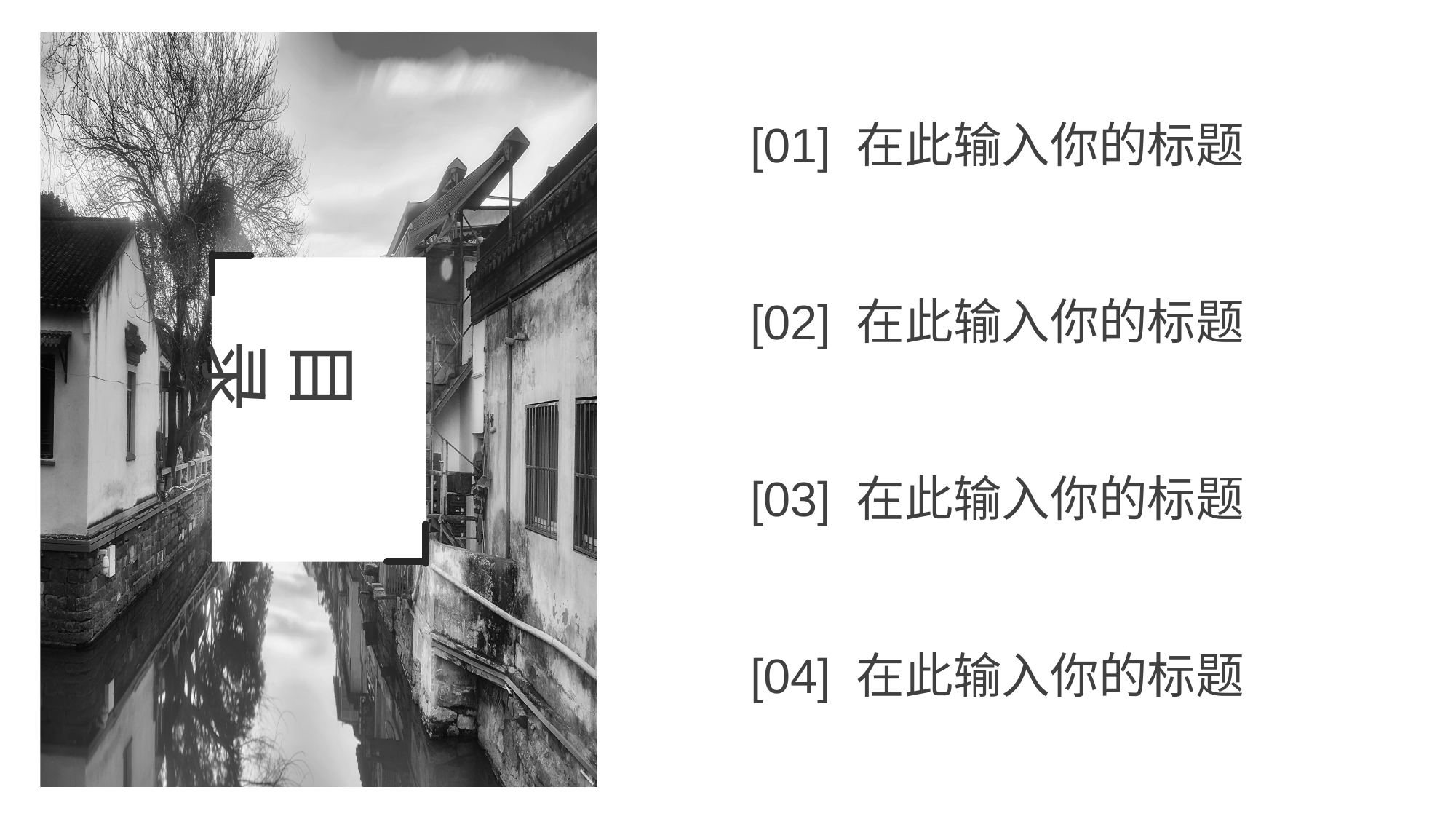

[01] 在此输入你的标题

目录
[02] 在此输入你的标题
[03] 在此输入你的标题
[04] 在此输入你的标题